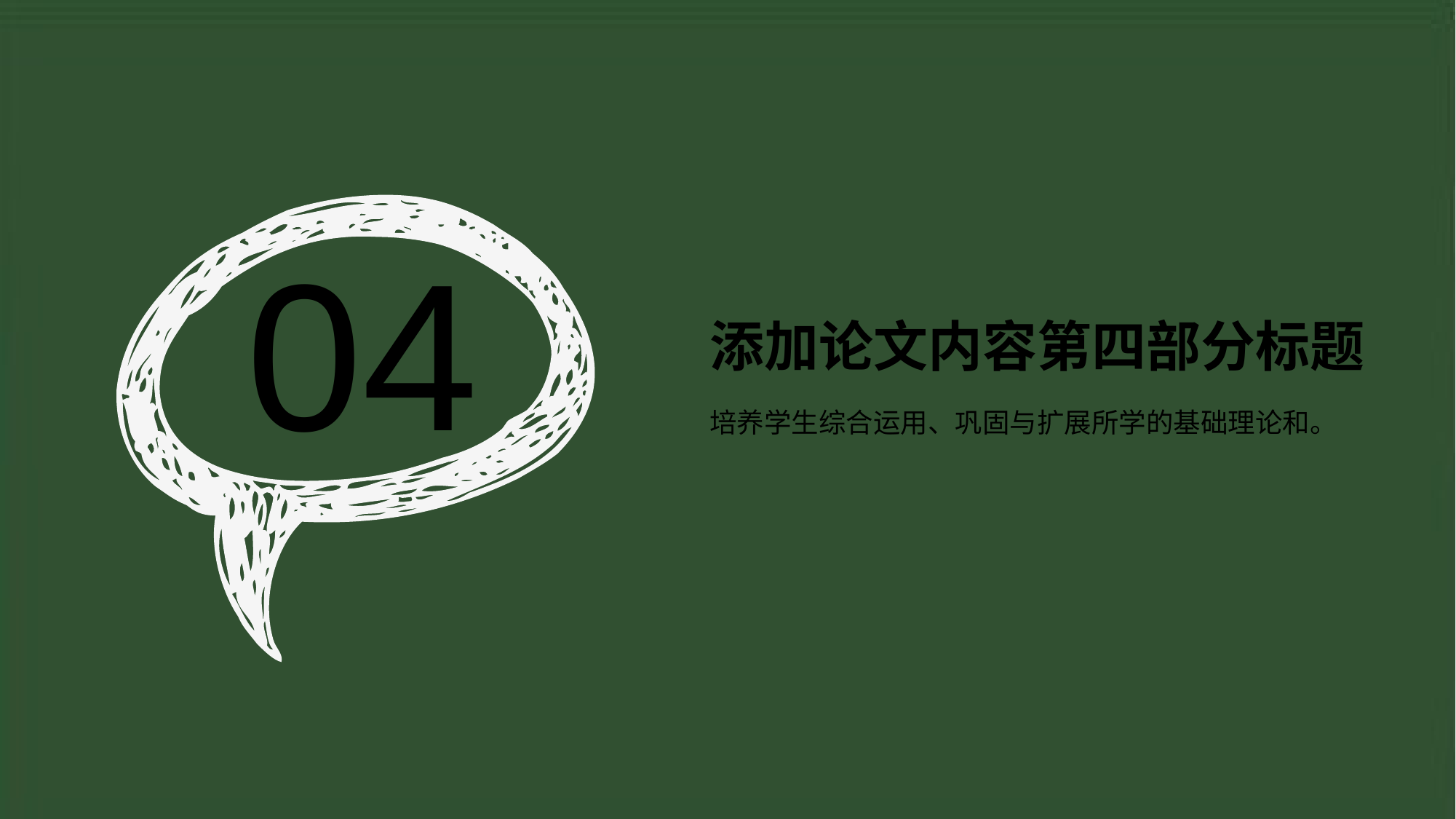

04
添加论文内容第四部分标题
培养学生综合运用、巩固与扩展所学的基础理论和。
延时